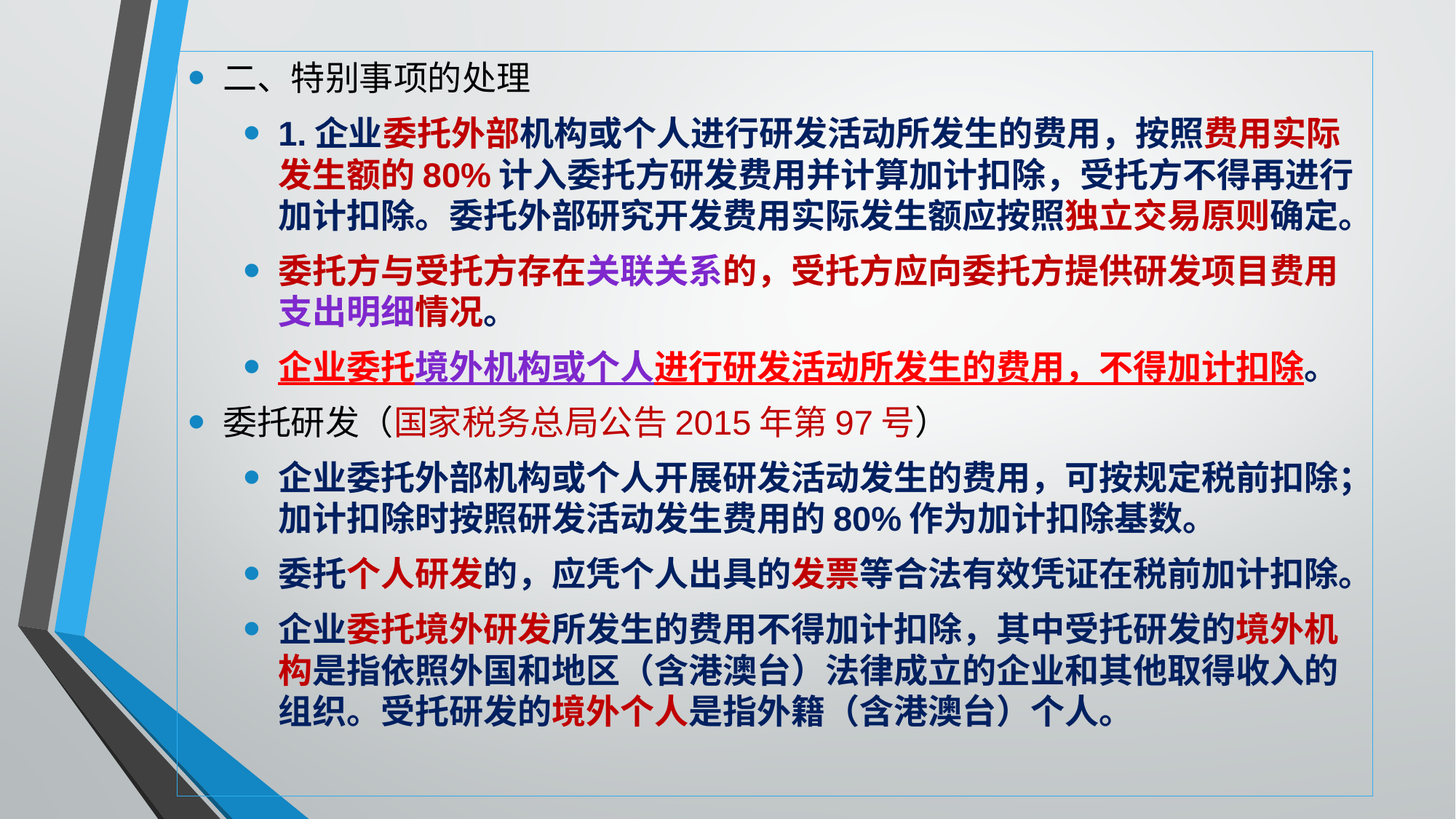

二、特别事项的处理
1.企业委托外部机构或个人进行研发活动所发生的费用，按照费用实际发生额的80%计入委托方研发费用并计算加计扣除，受托方不得再进行加计扣除。委托外部研究开发费用实际发生额应按照独立交易原则确定。
委托方与受托方存在关联关系的，受托方应向委托方提供研发项目费用支出明细情况。
企业委托境外机构或个人进行研发活动所发生的费用，不得加计扣除。
委托研发（国家税务总局公告2015年第97号）
企业委托外部机构或个人开展研发活动发生的费用，可按规定税前扣除；加计扣除时按照研发活动发生费用的80%作为加计扣除基数。
委托个人研发的，应凭个人出具的发票等合法有效凭证在税前加计扣除。
企业委托境外研发所发生的费用不得加计扣除，其中受托研发的境外机构是指依照外国和地区（含港澳台）法律成立的企业和其他取得收入的组织。受托研发的境外个人是指外籍（含港澳台）个人。